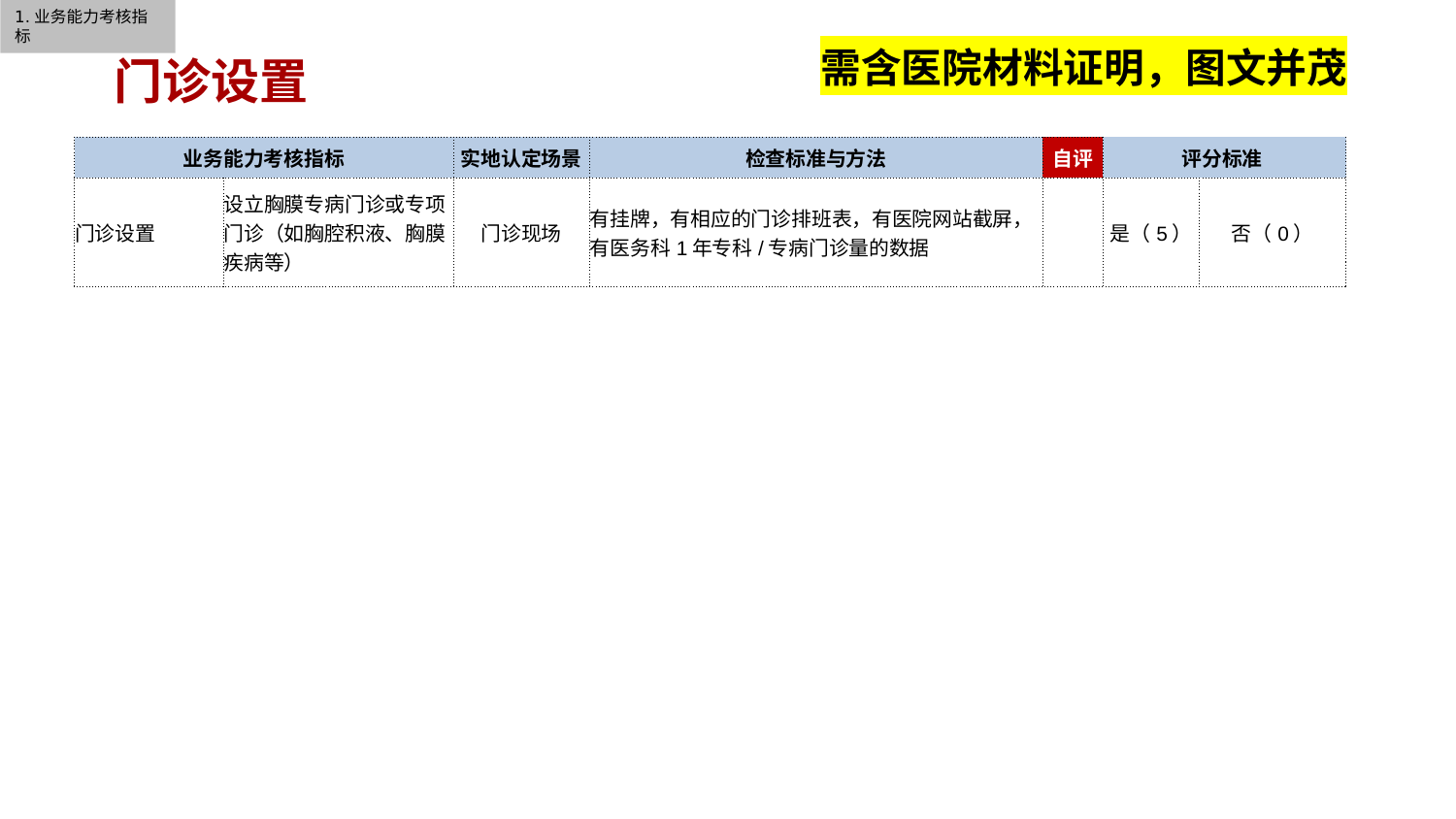

1.业务能力考核指标
需含医院材料证明，图文并茂
门诊设置

| 业务能力考核指标 |  | 实地认定场景 | 检查标准与方法 | 自评 | 评分标准 |  |
| --- | --- | --- | --- | --- | --- | --- |
| 门诊设置 | 设立胸膜专病门诊或专项门诊（如胸腔积液、胸膜疾病等） | 门诊现场 | 有挂牌，有相应的门诊排班表，有医院网站截屏，有医务科1年专科/专病门诊量的数据 |  | 是（5） | 否（0） |
10